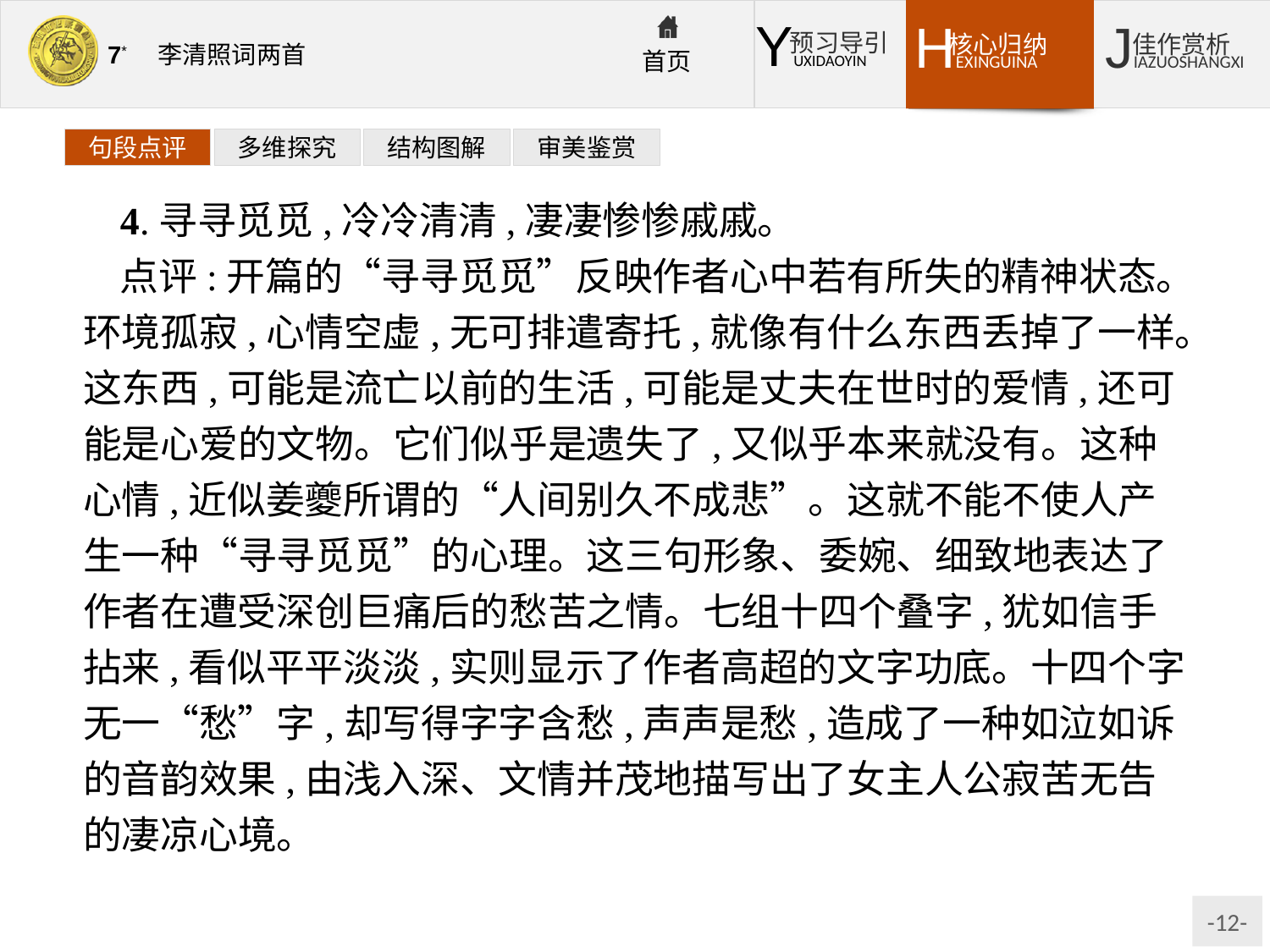

句段点评
多维探究
结构图解
审美鉴赏
4.寻寻觅觅,冷冷清清,凄凄惨惨戚戚。
点评:开篇的“寻寻觅觅”反映作者心中若有所失的精神状态。环境孤寂,心情空虚,无可排遣寄托,就像有什么东西丢掉了一样。这东西,可能是流亡以前的生活,可能是丈夫在世时的爱情,还可能是心爱的文物。它们似乎是遗失了,又似乎本来就没有。这种心情,近似姜夔所谓的“人间别久不成悲”。这就不能不使人产生一种“寻寻觅觅”的心理。这三句形象、委婉、细致地表达了作者在遭受深创巨痛后的愁苦之情。七组十四个叠字,犹如信手拈来,看似平平淡淡,实则显示了作者高超的文字功底。十四个字无一“愁”字,却写得字字含愁,声声是愁,造成了一种如泣如诉的音韵效果,由浅入深、文情并茂地描写出了女主人公寂苦无告的凄凉心境。